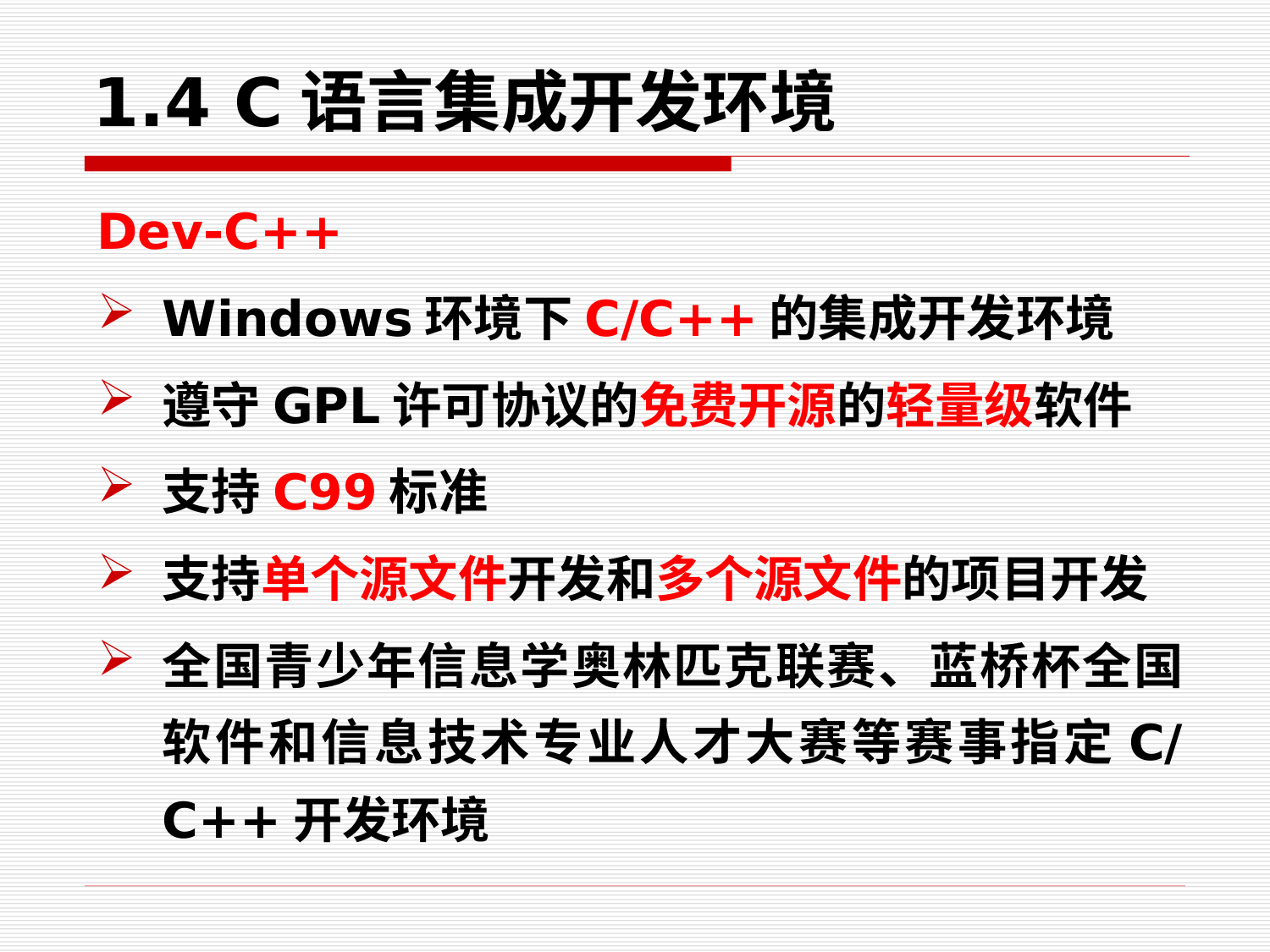

# 1.4 C语言集成开发环境
Dev-C++
Windows环境下C/C++的集成开发环境
遵守GPL许可协议的免费开源的轻量级软件
支持C99标准
支持单个源文件开发和多个源文件的项目开发
全国青少年信息学奥林匹克联赛、蓝桥杯全国软件和信息技术专业人才大赛等赛事指定C/C++开发环境